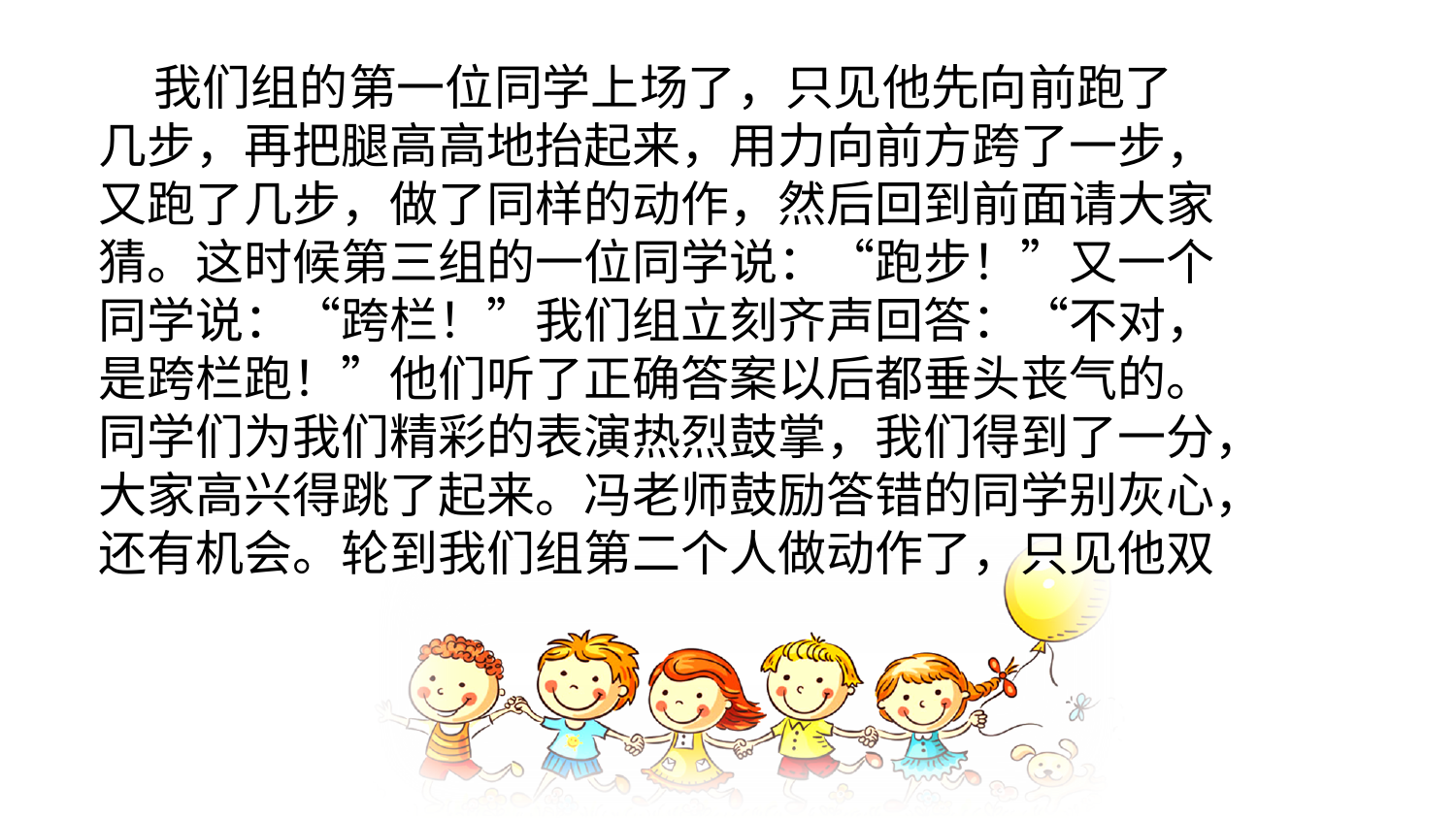

我们组的第一位同学上场了，只见他先向前跑了几步，再把腿高高地抬起来，用力向前方跨了一步，又跑了几步，做了同样的动作，然后回到前面请大家猜。这时候第三组的一位同学说：“跑步！”又一个同学说：“跨栏！”我们组立刻齐声回答：“不对，是跨栏跑！”他们听了正确答案以后都垂头丧气的。同学们为我们精彩的表演热烈鼓掌，我们得到了一分，大家高兴得跳了起来。冯老师鼓励答错的同学别灰心，还有机会。轮到我们组第二个人做动作了，只见他双